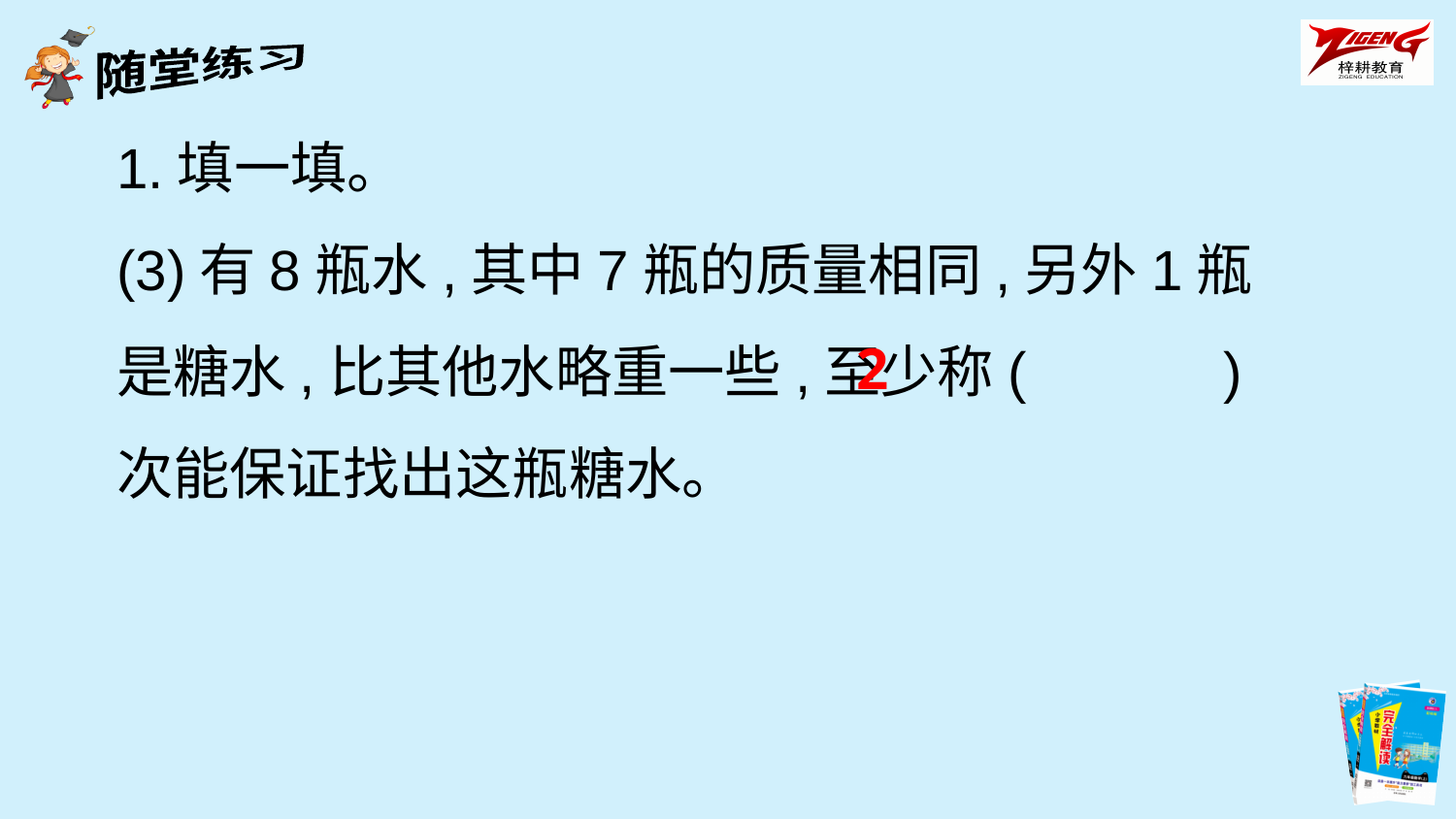

1.填一填。
(3)有8瓶水,其中7瓶的质量相同,另外1瓶是糖水,比其他水略重一些,至少称(　　　)次能保证找出这瓶糖水。
2